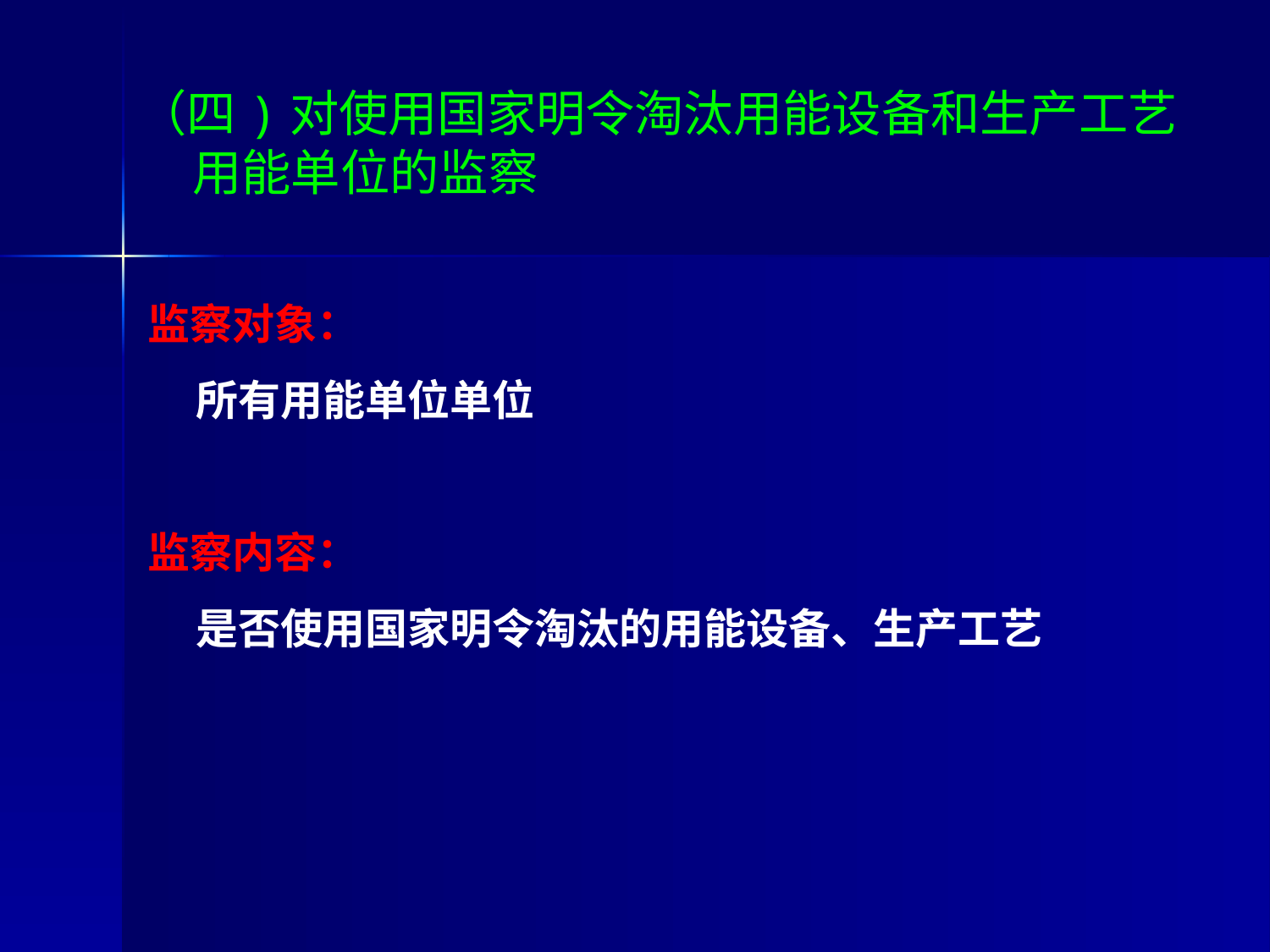

# （四)对使用国家明令淘汰用能设备和生产工艺 用能单位的监察
监察对象：
    所有用能单位单位

监察内容：
    是否使用国家明令淘汰的用能设备、生产工艺